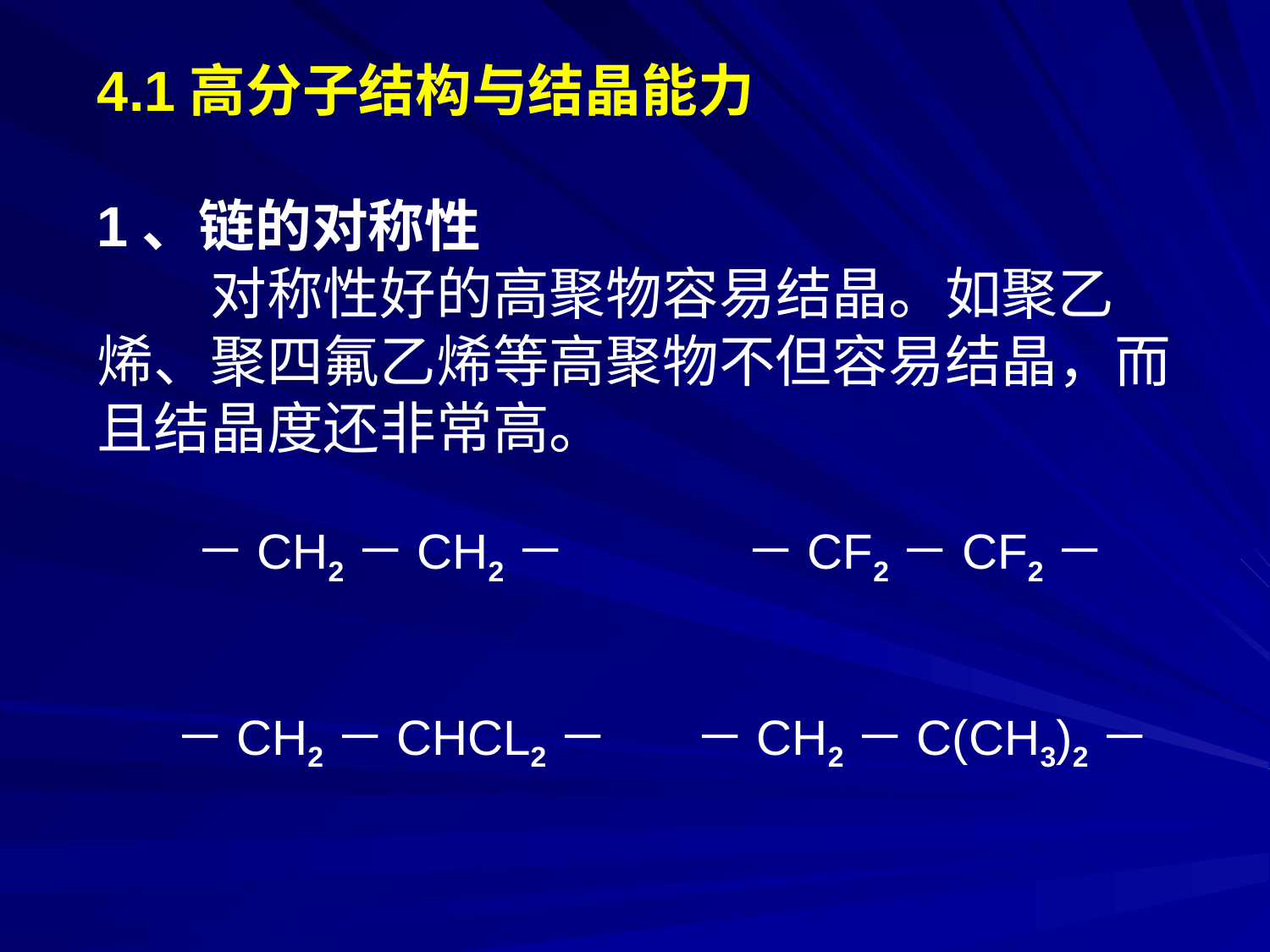

4.1高分子结构与结晶能力

1、链的对称性
　　对称性好的高聚物容易结晶。如聚乙烯、聚四氟乙烯等高聚物不但容易结晶，而且结晶度还非常高。

　　－CH2－CH2－　　　   －CF2－CF2－

      －CH2－CHCL2－        －CH2－C(CH3)2－